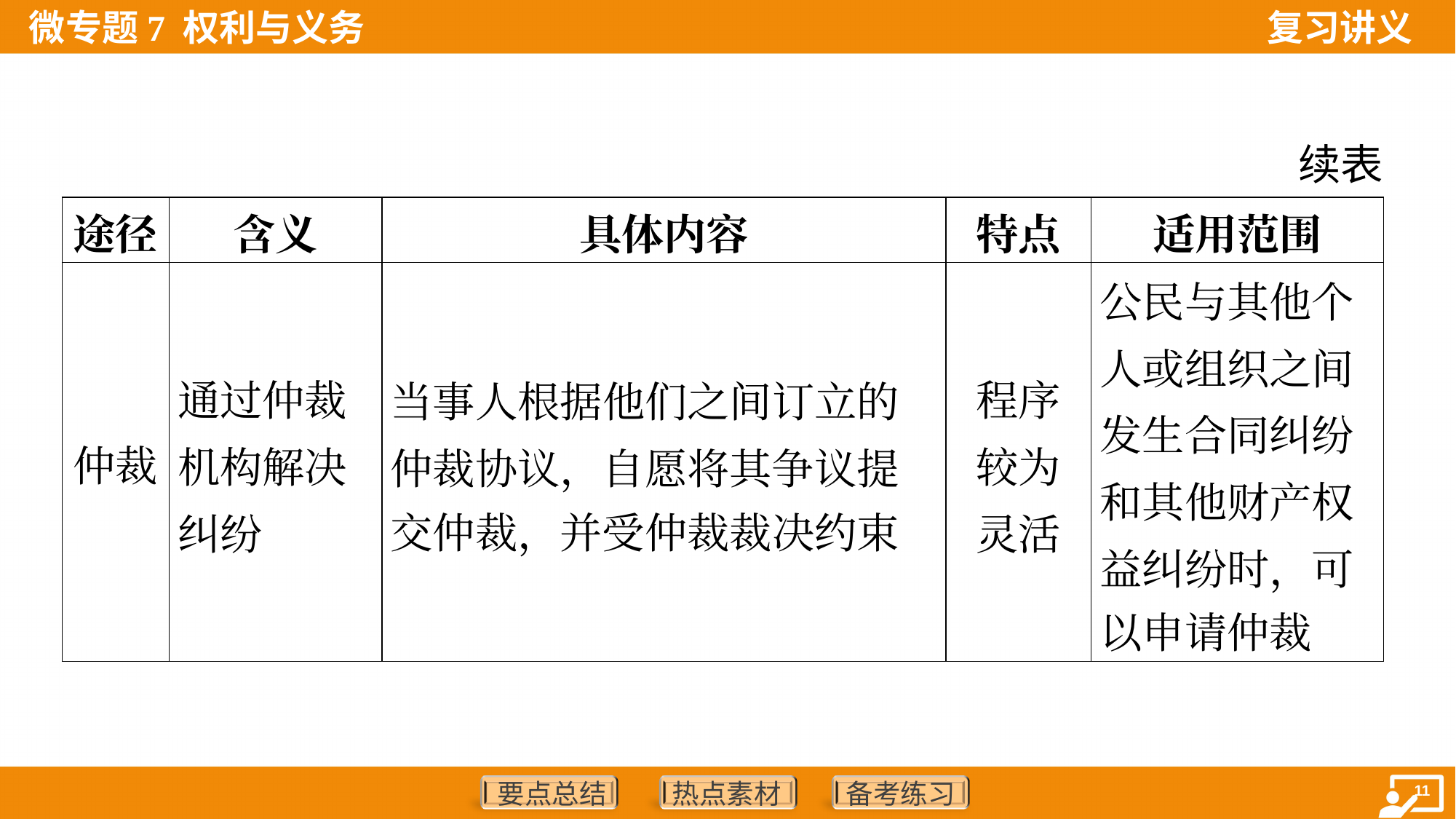

续表
| 途径 | 含义 | 具体内容 | 特点 | 适用范围 |
| --- | --- | --- | --- | --- |
| 仲裁 | 通过仲裁机构解决纠纷 | 当事人根据他们之间订立的 仲裁协议，自愿将其争议提 交仲裁，并受仲裁裁决约束 | 程序 较为 灵活 | 公民与其他个 人或组织之间 发生合同纠纷 和其他财产权 益纠纷时，可 以申请仲裁 |